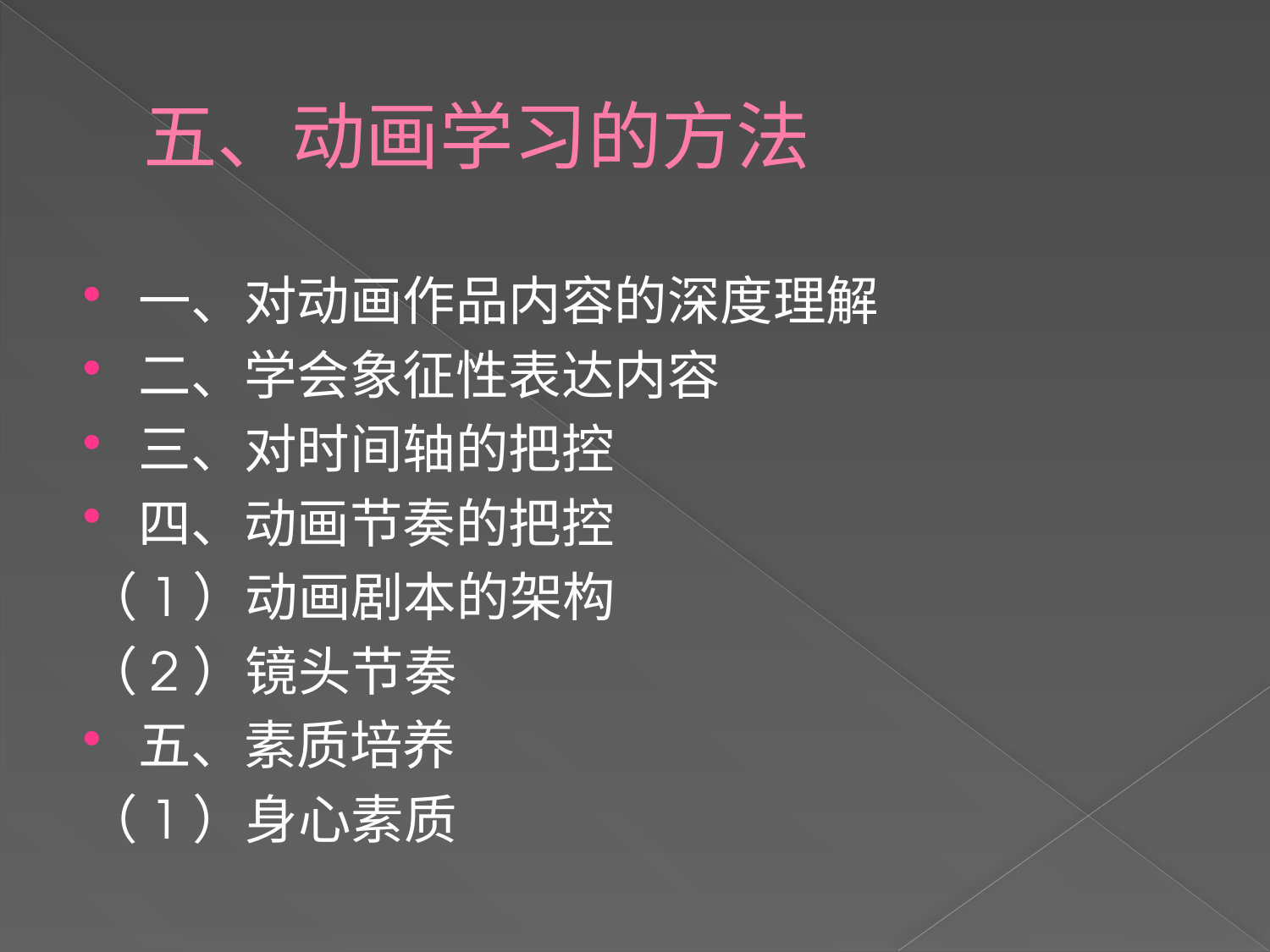

# 五、动画学习的方法
一、对动画作品内容的深度理解
二、学会象征性表达内容
三、对时间轴的把控
四、动画节奏的把控
（1）动画剧本的架构
（2）镜头节奏
五、素质培养
（1）身心素质